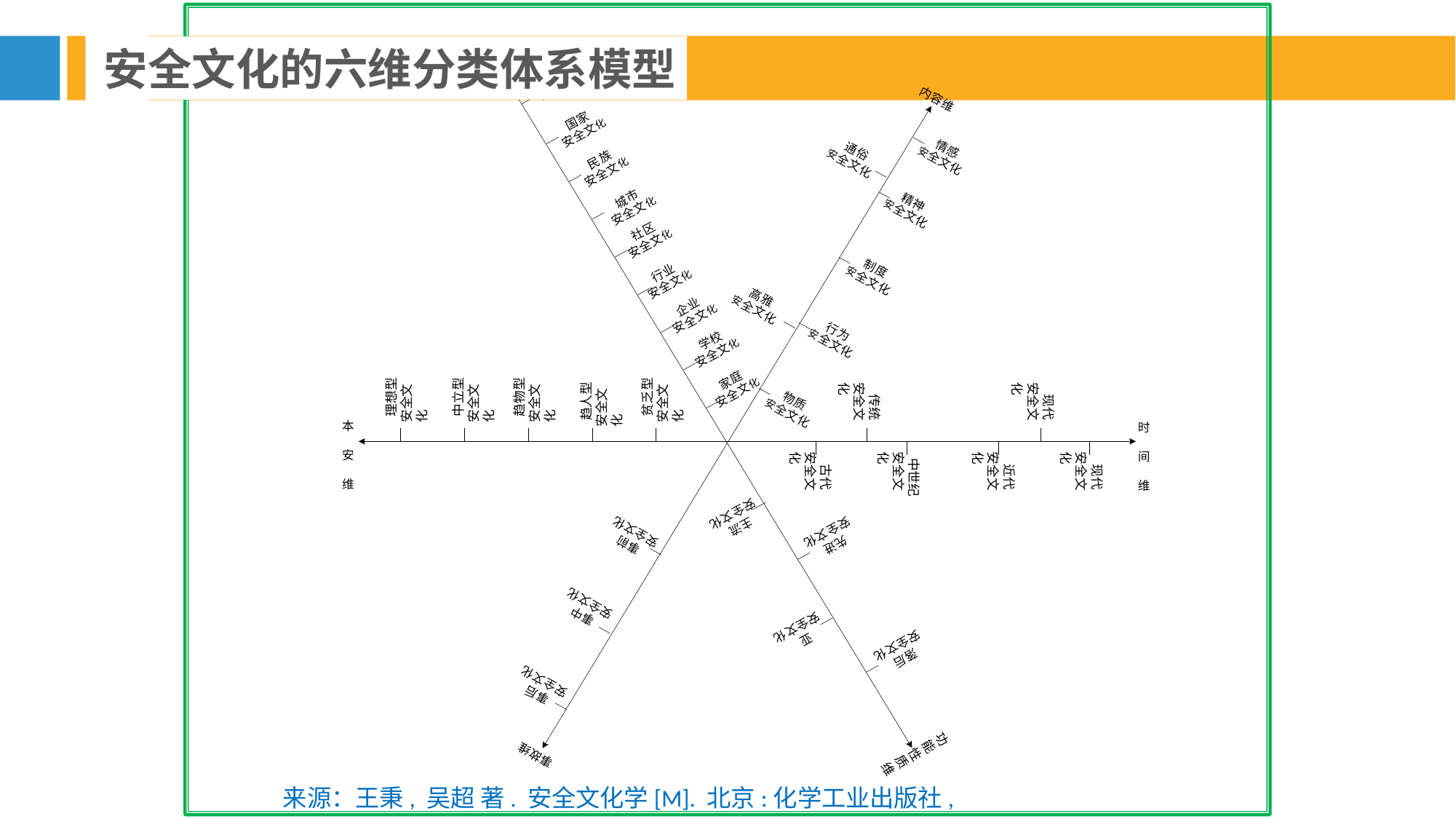

安全文化的六维分类体系模型
空间维

……

内容维

国家
安全文化

情感
通俗
民族
安全文化
安全文化
安全文化

城市
精神
安全文化
安全文化

社区
安全文化

制度
行业
安全文化
安全文化

高雅
企业
安全文化
安全文化

行为
学校
安全文化
安全文化

理想型 安全文化
中立型 安全文化
趋物型 安全文化
贫乏型 安全文化
家庭
趋人型 安全文化
传统 安全文化
现代 安全文化
安全文化

物质

安全文化
本  安  维
时  间  维

古代 安全文化
中世纪 安全文化
近代 安全文化
现代 安全文化

安全文化
主流
安全文化
安全文化
事前
先进

安全文化
事中

安全文化

亚
安全文化
落后

安全文化
事后

功

能
事故维
性
质
维
来源：王秉, 吴超 著. 安全文化学[M]. 北京:化学工业出版社, 2018.1